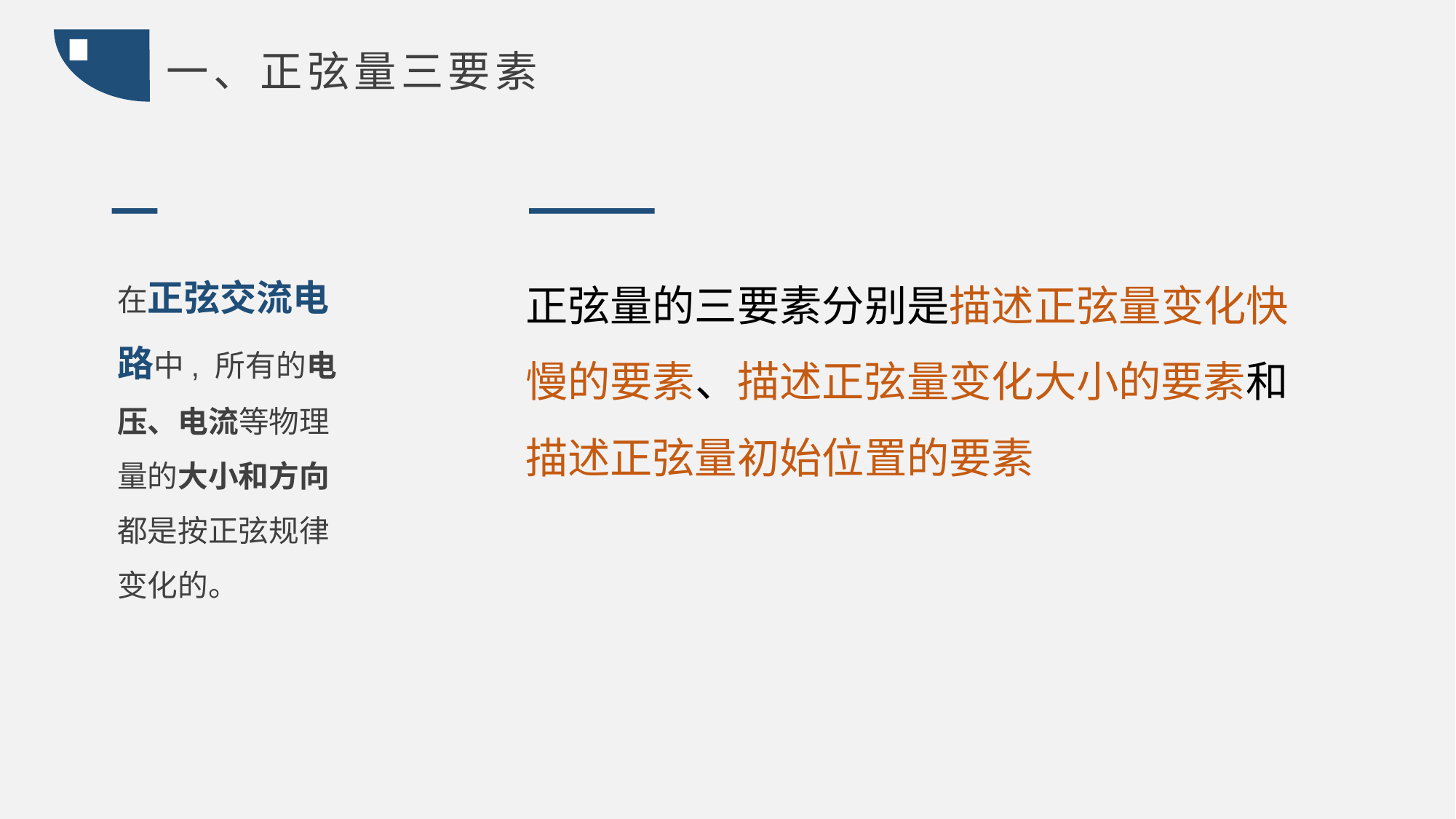

一、正弦量三要素

在正弦交流电路中, 所有的电压、电流等物理量的大小和方向都是按正弦规律变化的。

正弦量的三要素分别是描述正弦量变化快慢的要素、描述正弦量变化大小的要素和描述正弦量初始位置的要素‌